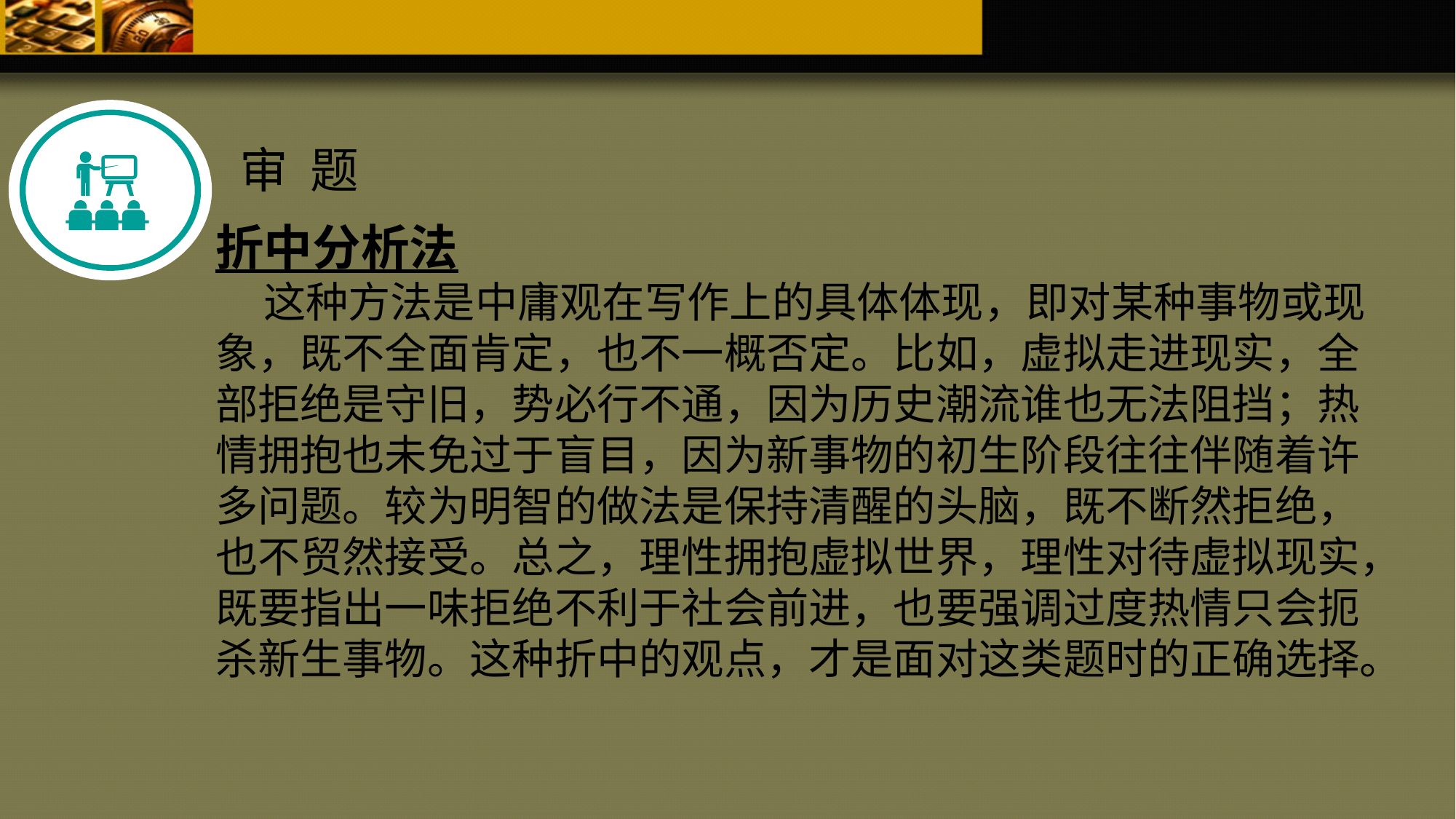

审  题

折中分析法
    这种方法是中庸观在写作上的具体体现，即对某种事物或现象，既不全面肯定，也不一概否定。比如，虚拟走进现实，全部拒绝是守旧，势必行不通，因为历史潮流谁也无法阻挡；热情拥抱也未免过于盲目，因为新事物的初生阶段往往伴随着许多问题。较为明智的做法是保持清醒的头脑，既不断然拒绝，也不贸然接受。总之，理性拥抱虚拟世界，理性对待虚拟现实，既要指出一味拒绝不利于社会前进，也要强调过度热情只会扼杀新生事物。这种折中的观点，才是面对这类题时的正确选择。